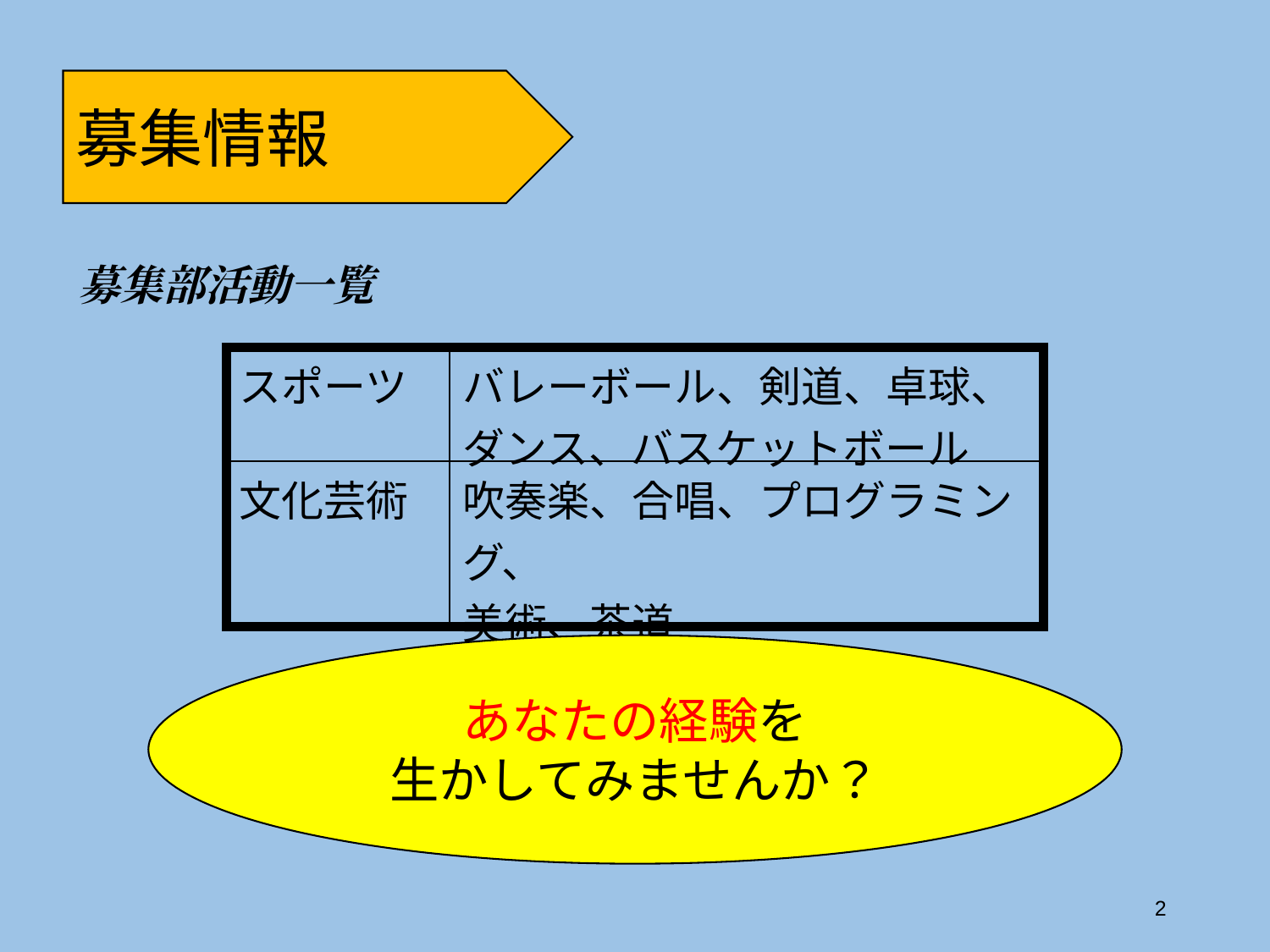

募集情報
募集部活動一覧
| スポーツ | バレーボール、剣道、卓球、 ダンス、バスケットボール |
| --- | --- |
| 文化芸術 | 吹奏楽、合唱、プログラミング、 美術、茶道 |
あなたの経験を
生かしてみませんか？
2